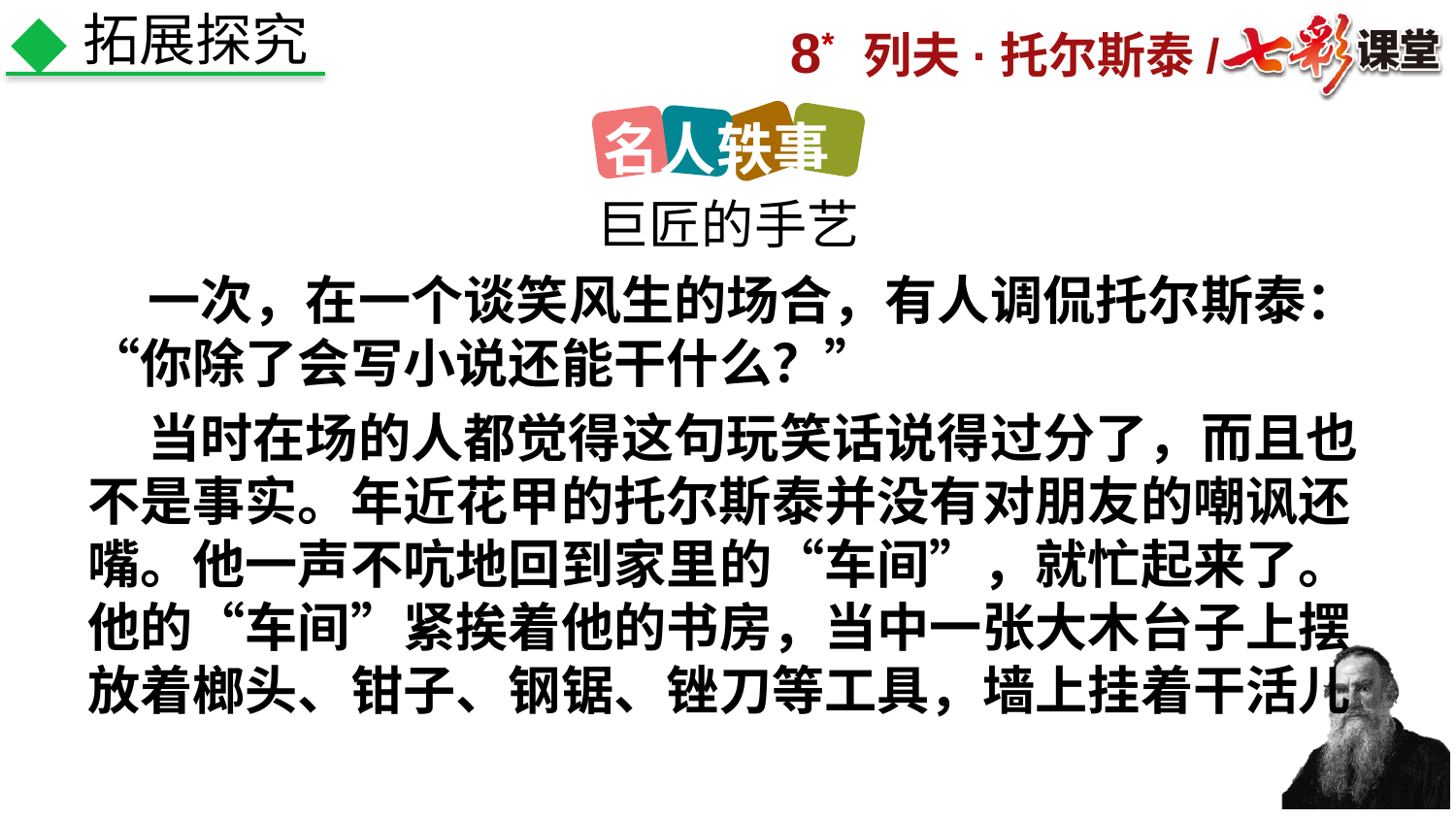

拓展探究

名人轶事

巨匠的手艺
    一次，在一个谈笑风生的场合，有人调侃托尔斯泰：“你除了会写小说还能干什么？”
    当时在场的人都觉得这句玩笑话说得过分了，而且也不是事实。年近花甲的托尔斯泰并没有对朋友的嘲讽还嘴。他一声不吭地回到家里的“车间”，就忙起来了。他的“车间”紧挨着他的书房，当中一张大木台子上摆放着榔头、钳子、钢锯、锉刀等工具，墙上挂着干活儿